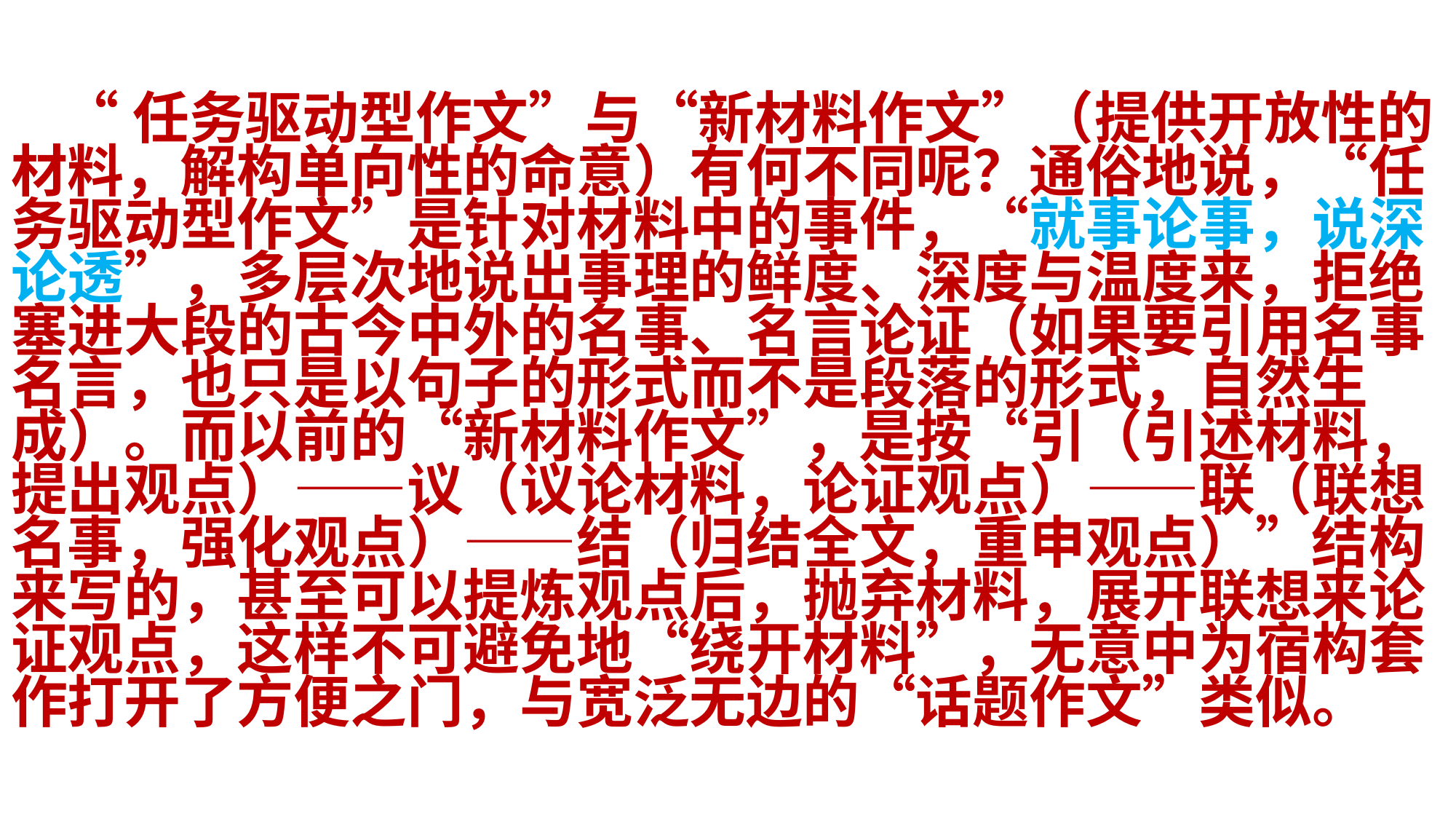

#
    “任务驱动型作文”与“新材料作文”（提供开放性的材料，解构单向性的命意）有何不同呢？通俗地说，“任务驱动型作文”是针对材料中的事件，“就事论事，说深论透”，多层次地说出事理的鲜度、深度与温度来，拒绝塞进大段的古今中外的名事、名言论证（如果要引用名事名言，也只是以句子的形式而不是段落的形式，自然生成）。而以前的“新材料作文”，是按“引（引述材料，提出观点）——议（议论材料，论证观点）——联（联想名事，强化观点）——结（归结全文，重申观点）”结构来写的，甚至可以提炼观点后，抛弃材料，展开联想来论证观点，这样不可避免地“绕开材料”，无意中为宿构套作打开了方便之门，与宽泛无边的“话题作文”类似。